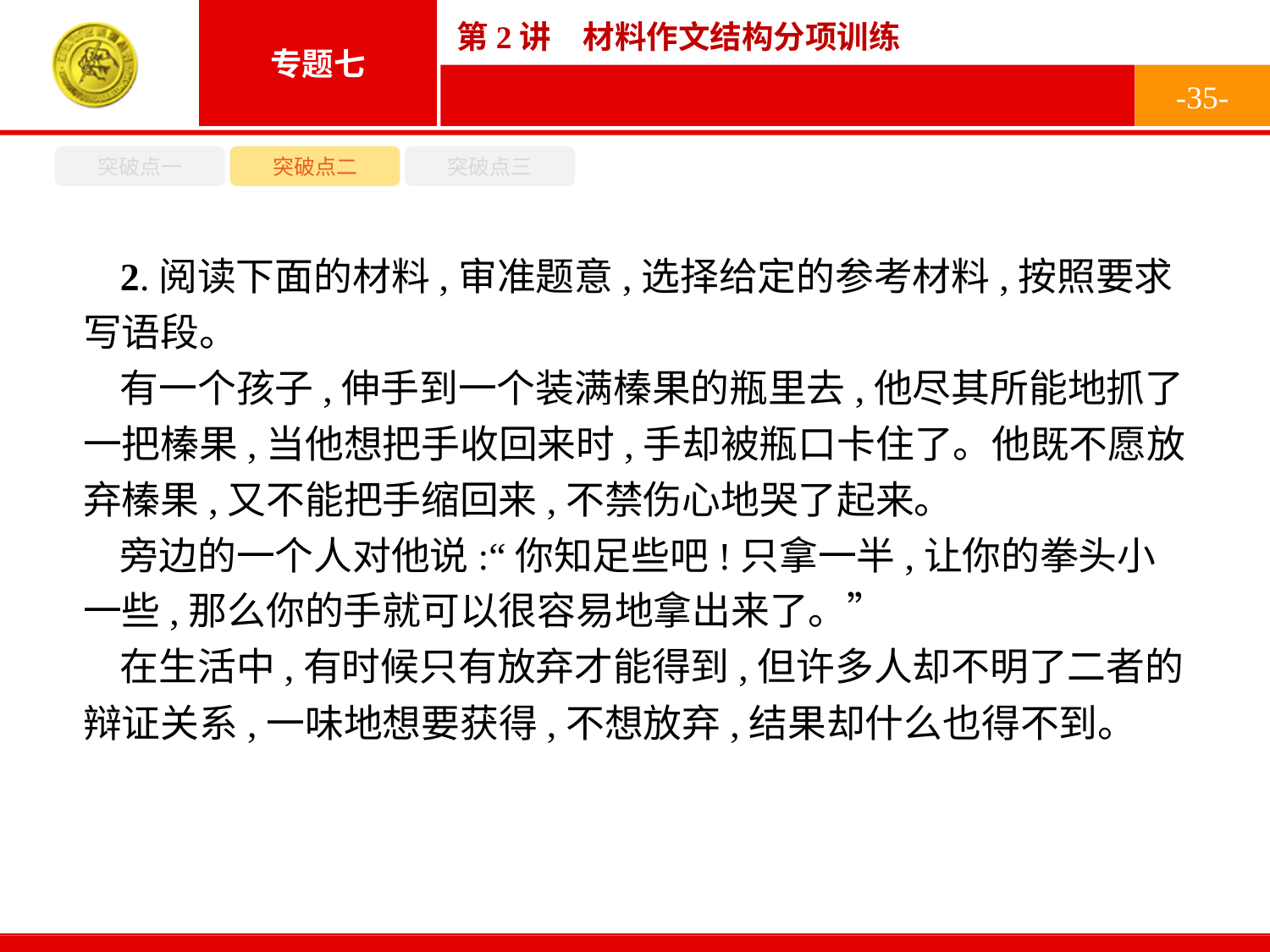

-35-
突破点一
突破点二
突破点三
2.阅读下面的材料,审准题意,选择给定的参考材料,按照要求写语段。
有一个孩子,伸手到一个装满榛果的瓶里去,他尽其所能地抓了一把榛果,当他想把手收回来时,手却被瓶口卡住了。他既不愿放弃榛果,又不能把手缩回来,不禁伤心地哭了起来。
旁边的一个人对他说:“你知足些吧!只拿一半,让你的拳头小一些,那么你的手就可以很容易地拿出来了。”
在生活中,有时候只有放弃才能得到,但许多人却不明了二者的辩证关系,一味地想要获得,不想放弃,结果却什么也得不到。